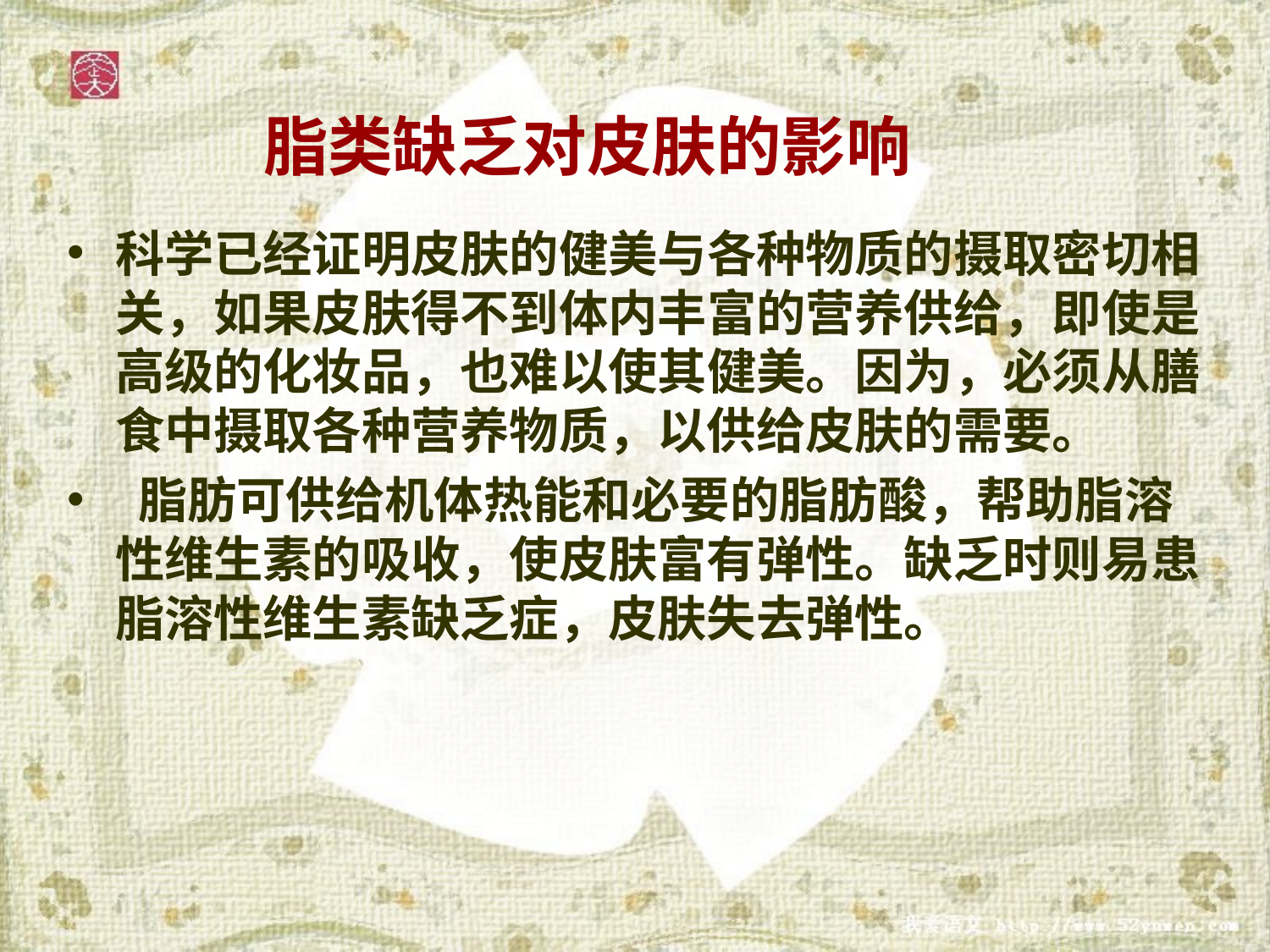

# 脂类缺乏对皮肤的影响
科学已经证明皮肤的健美与各种物质的摄取密切相关，如果皮肤得不到体内丰富的营养供给，即使是高级的化妆品，也难以使其健美。因为，必须从膳食中摄取各种营养物质，以供给皮肤的需要。
 脂肪可供给机体热能和必要的脂肪酸，帮助脂溶性维生素的吸收，使皮肤富有弹性。缺乏时则易患脂溶性维生素缺乏症，皮肤失去弹性。